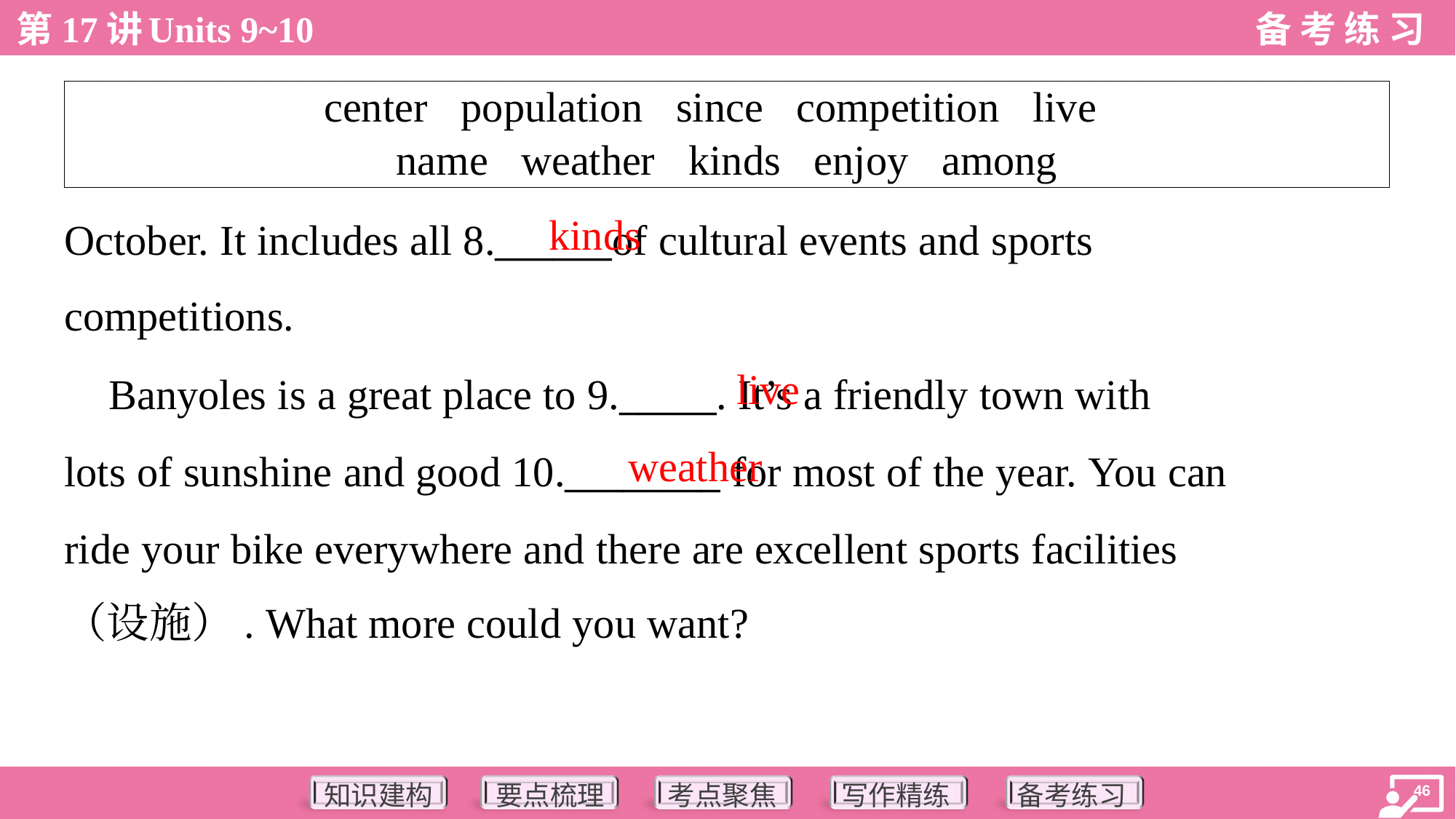

| center population since competition live name weather kinds enjoy among |
| --- |
kinds
October. It includes all 8.______of cultural events and sports
competitions.
live
    Banyoles is a great place to 9._____. It’s a friendly town with
lots of sunshine and good 10.________ for most of the year. You can
ride your bike everywhere and there are excellent sports facilities
（设施）. What more could you want?
weather